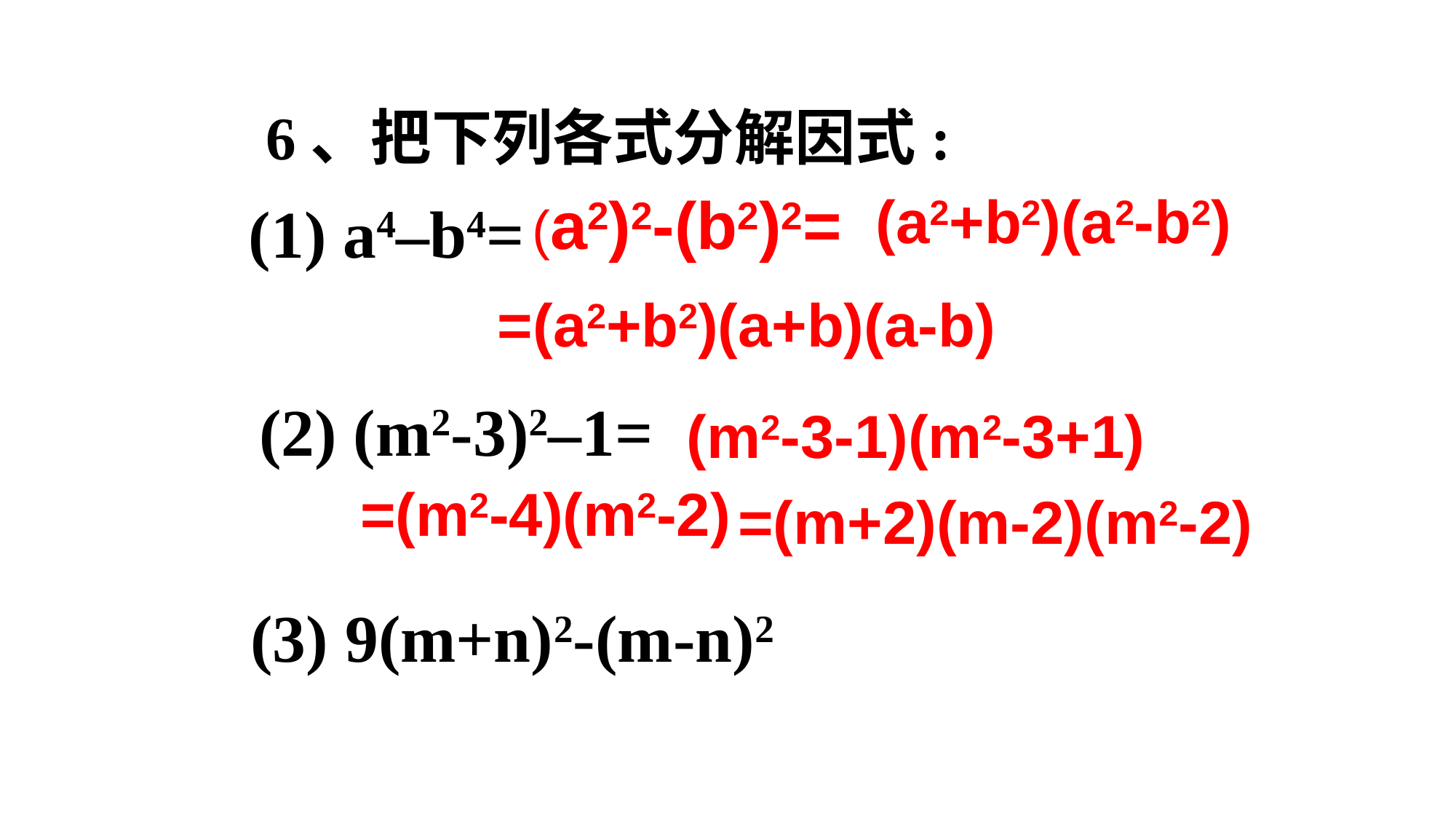

6、把下列各式分解因式:
(a2)2-(b2)2=
(a2+b2)(a2-b2)
(1) a4–b4=
=(a2+b2)(a+b)(a-b)
(2) (m2-3)2–1=
(m2-3-1)(m2-3+1)
=(m2-4)(m2-2)
=(m+2)(m-2)(m2-2)
(3) 9(m+n)2-(m-n)2